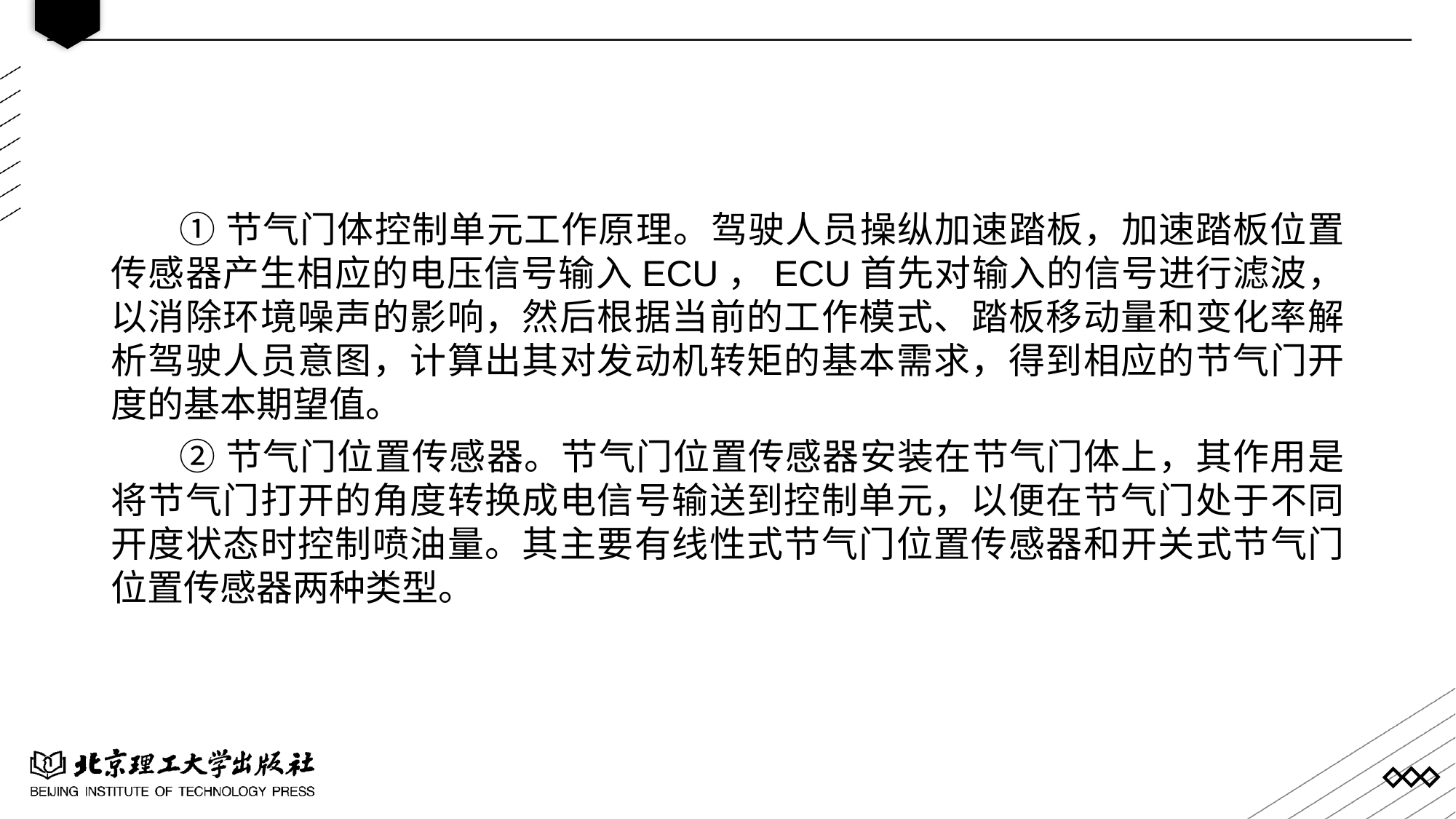

①节气门体控制单元工作原理。驾驶人员操纵加速踏板，加速踏板位置传感器产生相应的电压信号输入ECU，ECU首先对输入的信号进行滤波，以消除环境噪声的影响，然后根据当前的工作模式、踏板移动量和变化率解析驾驶人员意图，计算出其对发动机转矩的基本需求，得到相应的节气门开度的基本期望值。
②节气门位置传感器。节气门位置传感器安装在节气门体上，其作用是将节气门打开的角度转换成电信号输送到控制单元，以便在节气门处于不同开度状态时控制喷油量。其主要有线性式节气门位置传感器和开关式节气门位置传感器两种类型。